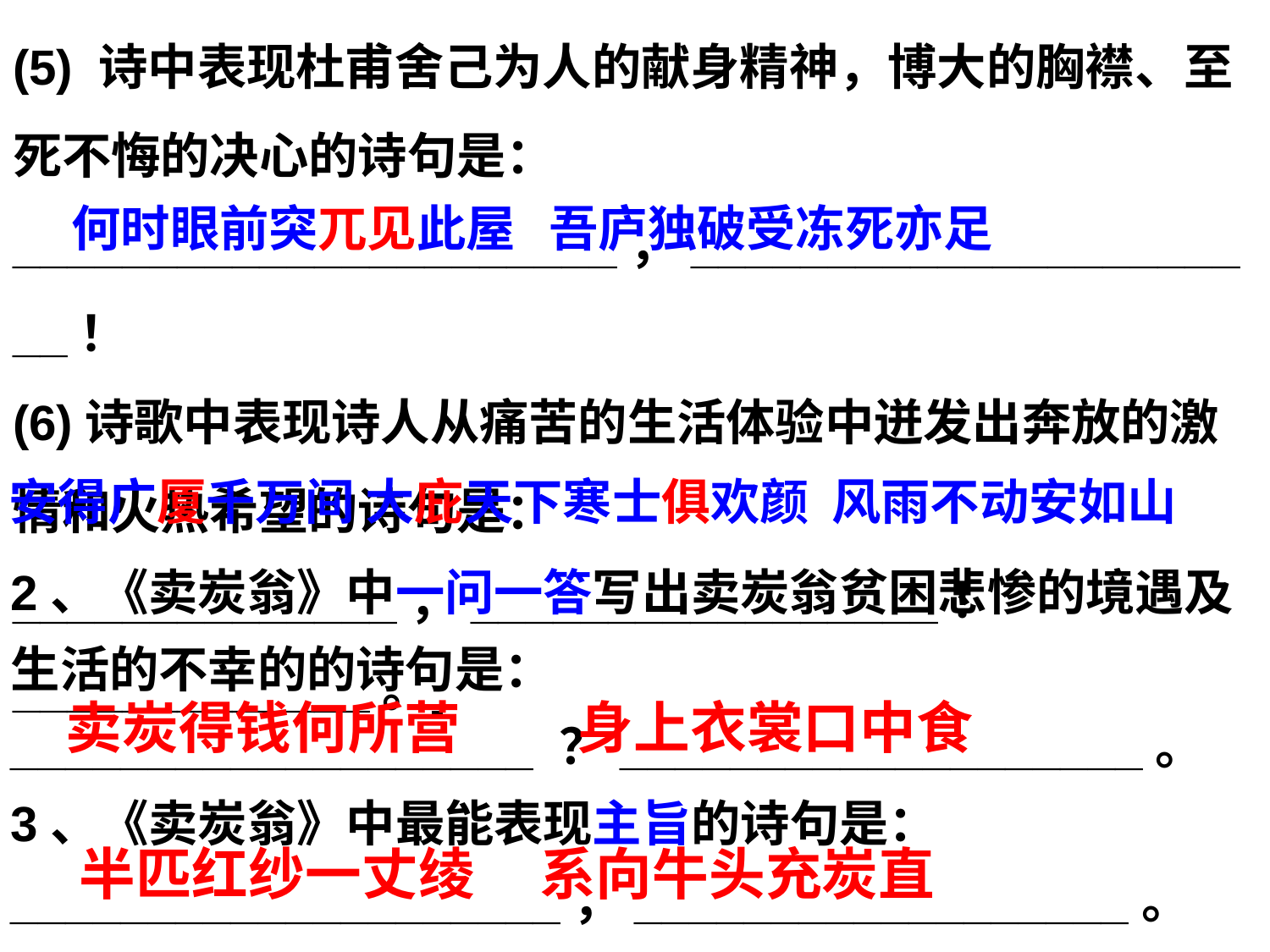

(5) 诗中表现杜甫舍己为人的献身精神，博大的胸襟、至死不悔的决心的诗句是：
______________________，______________________！
(6)诗歌中表现诗人从痛苦的生活体验中迸发出奔放的激情和火热希望的诗句是：
______________，_________________！_____________。
何时眼前突兀见此屋   吾庐独破受冻死亦足
安得广厦千万间 大庇天下寒士俱欢颜  风雨不动安如山
2、《卖炭翁》中一问一答写出卖炭翁贫困悲惨的境遇及生活的不幸的的诗句是：
___________________ ？___________________。
3、《卖炭翁》中最能表现主旨的诗句是：
____________________，__________________。
　卖炭得钱何所营         身上衣裳口中食
半匹红纱一丈绫     系向牛头充炭直